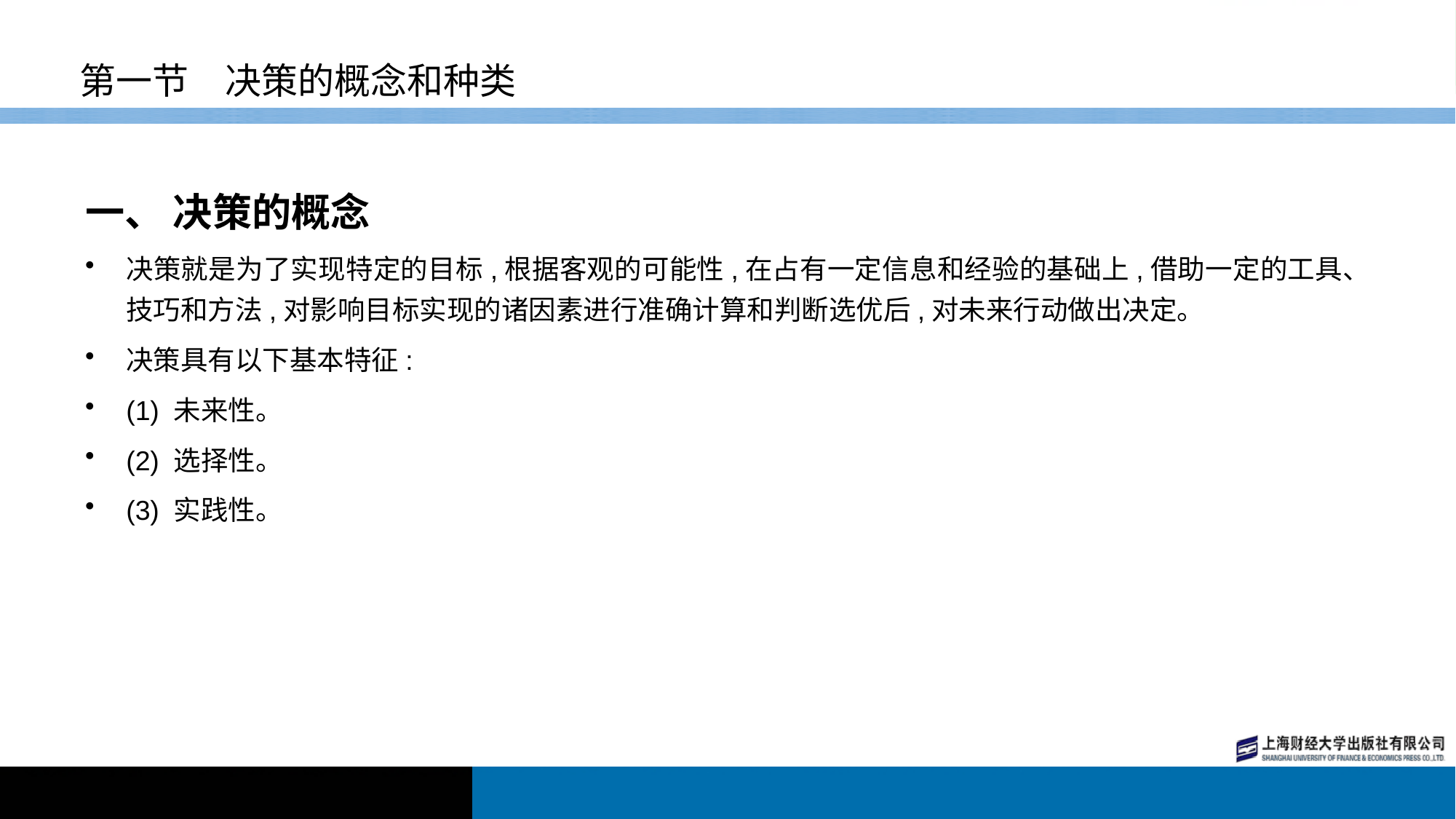

# 第一节　决策的概念和种类
一、 决策的概念
决策就是为了实现特定的目标,根据客观的可能性,在占有一定信息和经验的基础上,借助一定的工具、技巧和方法,对影响目标实现的诸因素进行准确计算和判断选优后,对未来行动做出决定。
决策具有以下基本特征:
(1) 未来性。
(2) 选择性。
(3) 实践性。
3